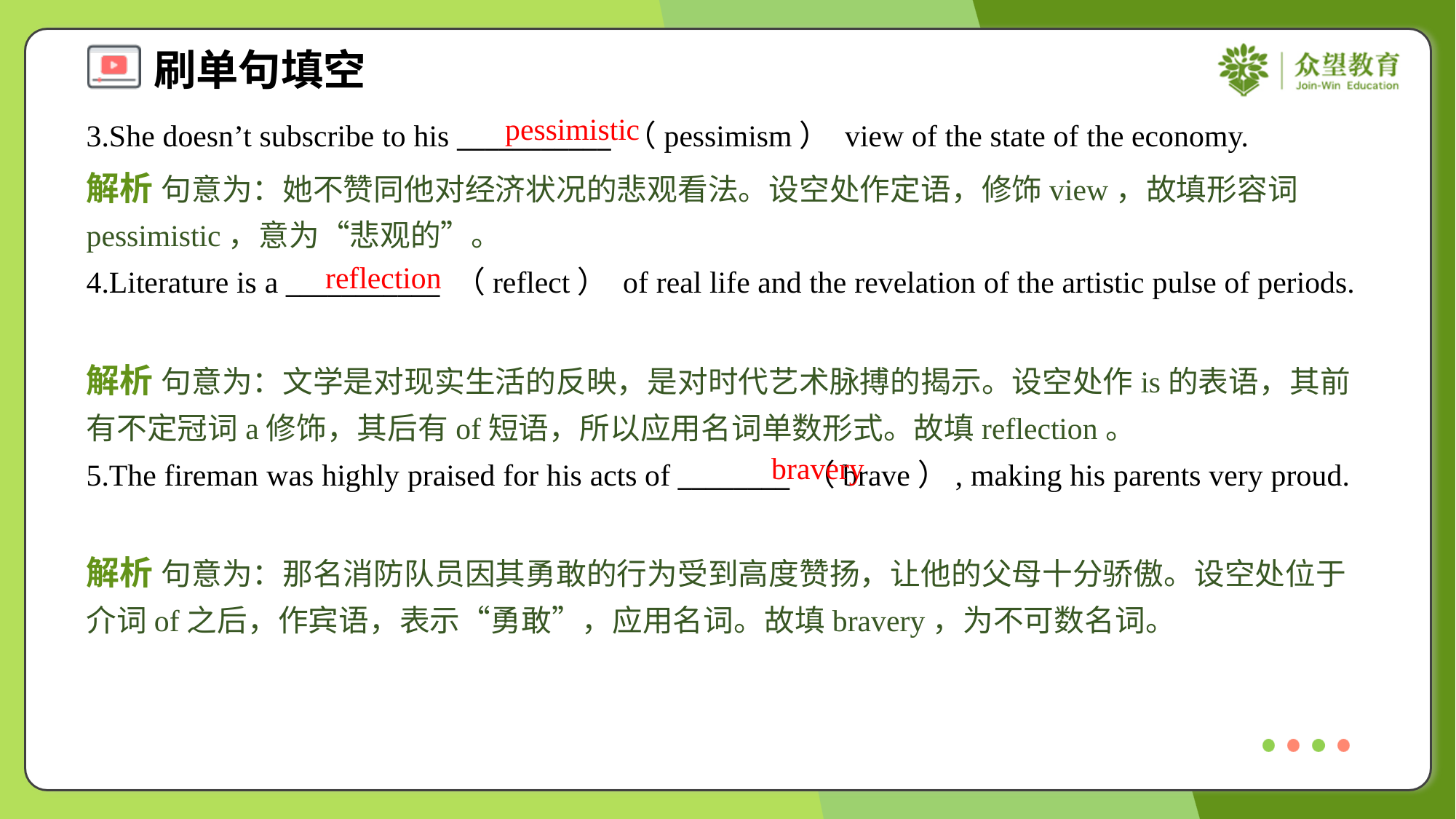

pessimistic
3.She doesn’t subscribe to his ___________ （pessimism） view of the state of the economy.
解析 句意为：她不赞同他对经济状况的悲观看法。设空处作定语，修饰view，故填形容词pessimistic，意为“悲观的”。
reflection
4.Literature is a ___________ （reflect） of real life and the revelation of the artistic pulse of periods.
解析 句意为：文学是对现实生活的反映，是对时代艺术脉搏的揭示。设空处作is的表语，其前有不定冠词a修饰，其后有of短语，所以应用名词单数形式。故填reflection。
bravery
5.The fireman was highly praised for his acts of ________ （brave）, making his parents very proud.
解析 句意为：那名消防队员因其勇敢的行为受到高度赞扬，让他的父母十分骄傲。设空处位于介词of之后，作宾语，表示“勇敢”，应用名词。故填bravery，为不可数名词。